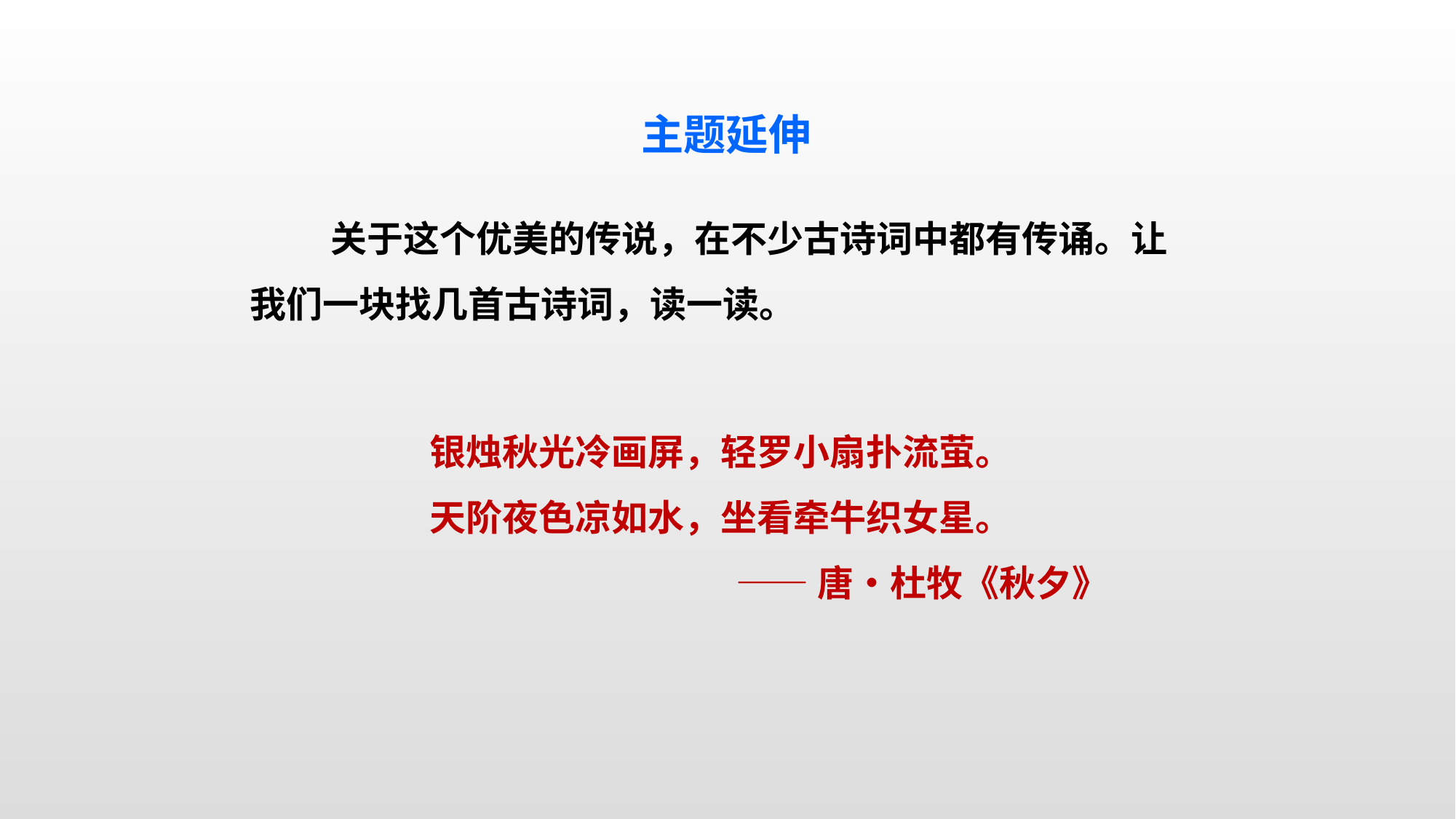

主题延伸
 关于这个优美的传说，在不少古诗词中都有传诵。让我们一块找几首古诗词，读一读。
银烛秋光冷画屏，轻罗小扇扑流萤。
天阶夜色凉如水，坐看牵牛织女星。
——唐•杜牧《秋夕》